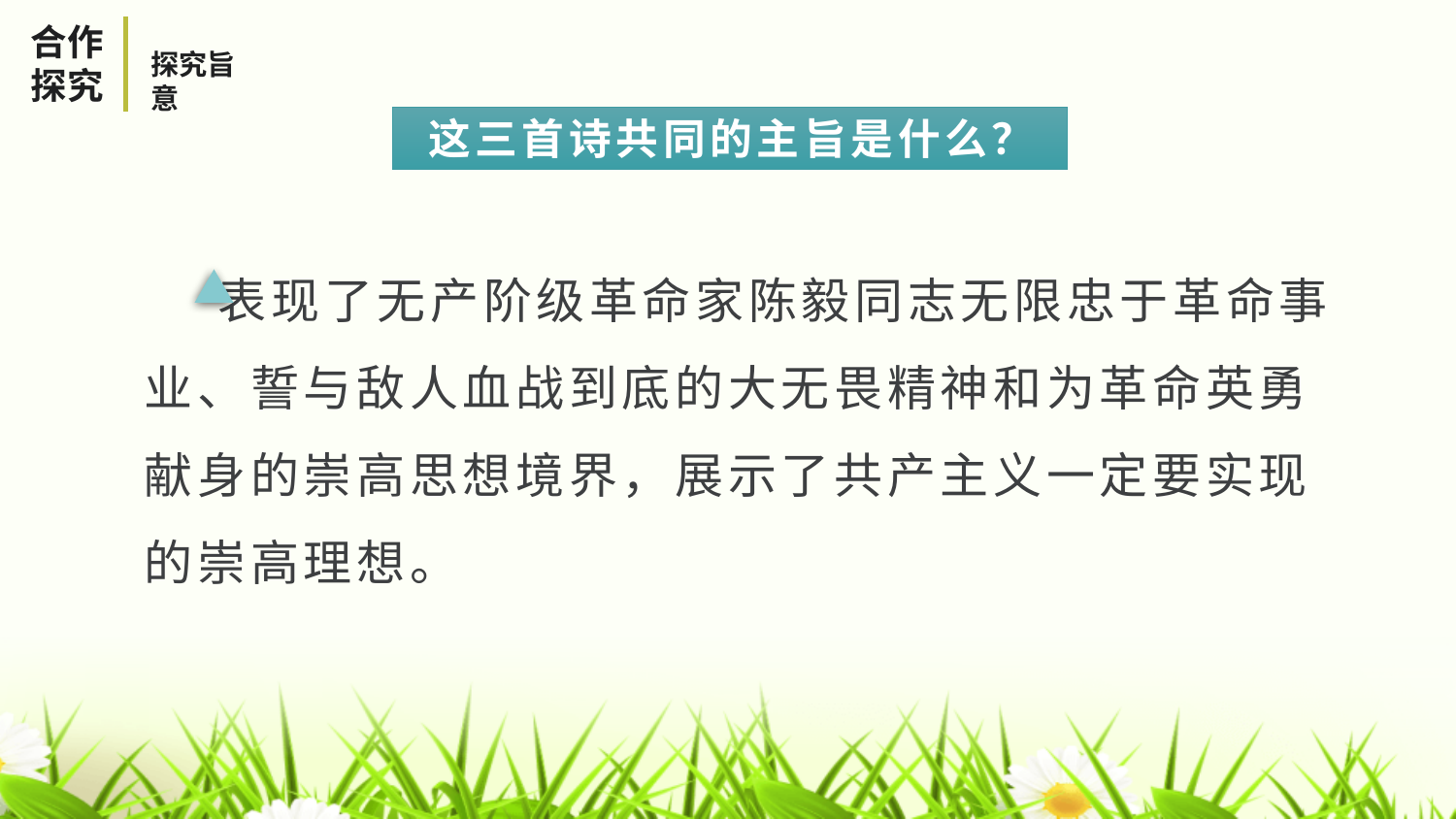

合作探究
探究旨意
 这三首诗共同的主旨是什么？
    表现了无产阶级革命家陈毅同志无限忠于革命事业、誓与敌人血战到底的大无畏精神和为革命英勇献身的崇高思想境界，展示了共产主义一定要实现的崇高理想。